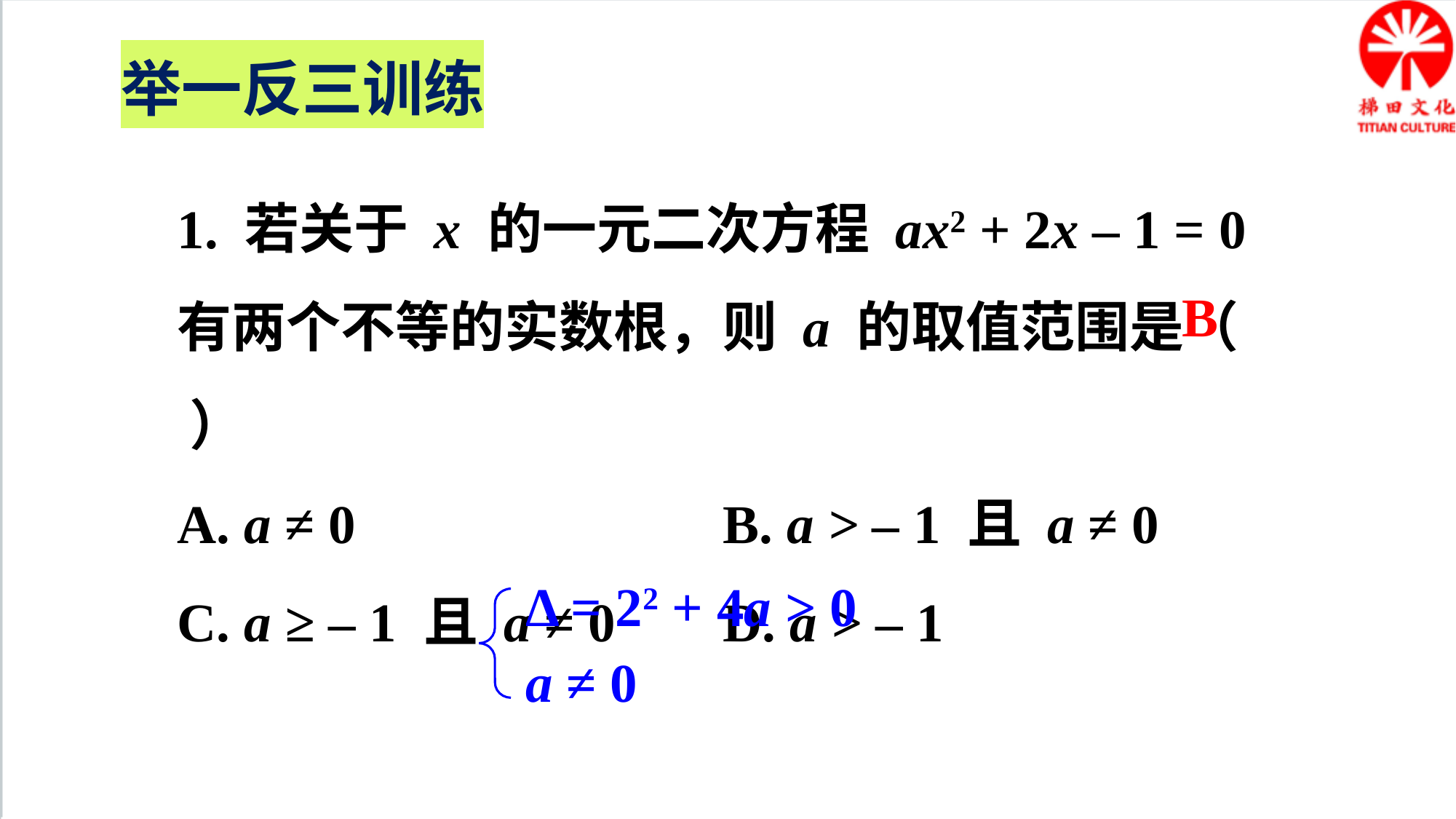

举一反三训练
1. 若关于 x 的一元二次方程 ax2 + 2x – 1 = 0 有两个不等的实数根，则 a 的取值范围是（      ）
A. a ≠ 0              		B. a > – 1 且 a ≠ 0
C. a ≥ – 1 且 a ≠ 0  	D. a > – 1
B
Δ = 22 + 4a > 0

a ≠ 0